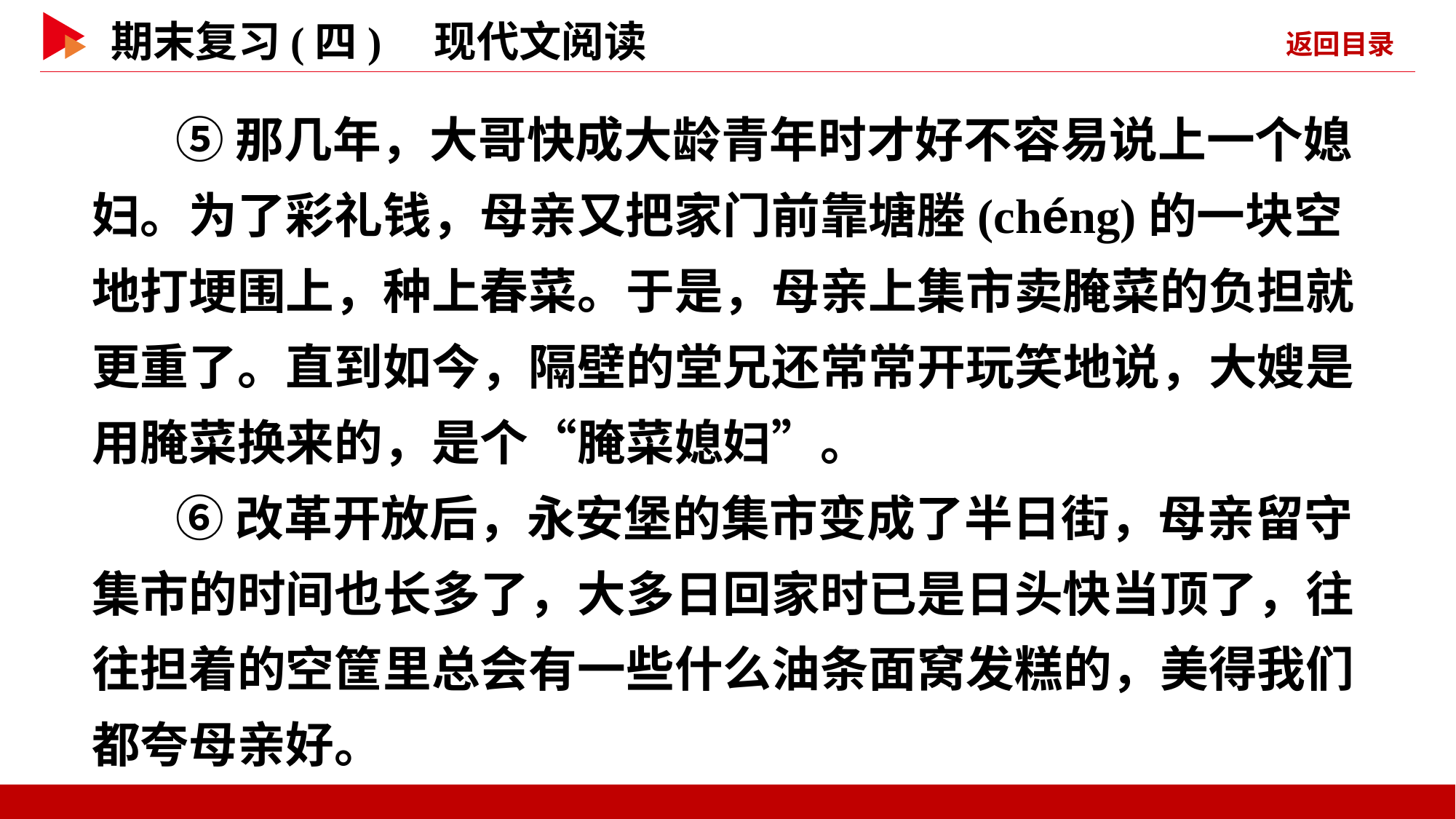

⑤那几年，大哥快成大龄青年时才好不容易说上一个媳妇。为了彩礼钱，母亲又把家门前靠塘塍(chéng)的一块空地打埂围上，种上春菜。于是，母亲上集市卖腌菜的负担就更重了。直到如今，隔壁的堂兄还常常开玩笑地说，大嫂是用腌菜换来的，是个“腌菜媳妇”。
⑥改革开放后，永安堡的集市变成了半日街，母亲留守集市的时间也长多了，大多日回家时已是日头快当顶了，往往担着的空筐里总会有一些什么油条面窝发糕的，美得我们都夸母亲好。